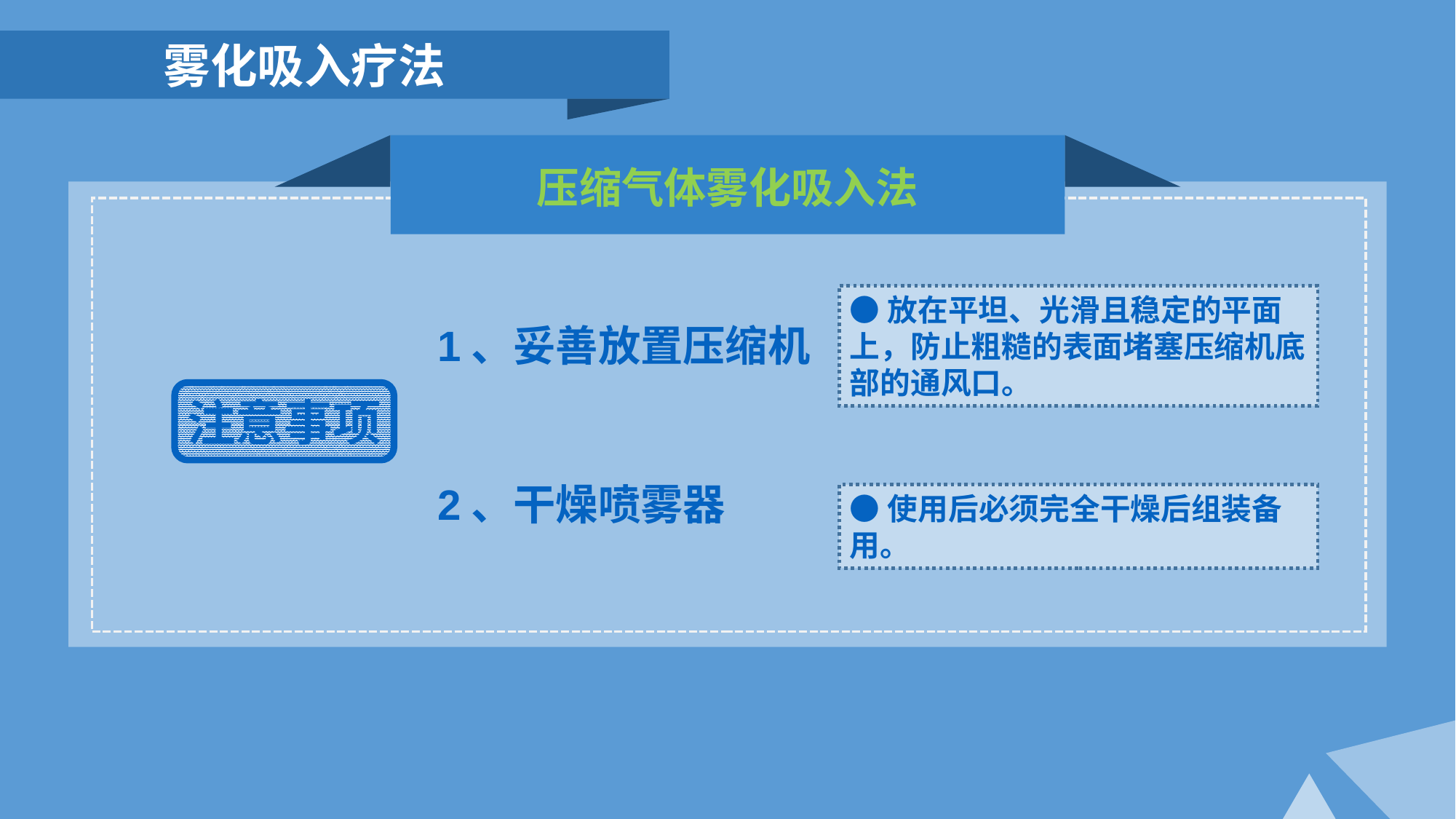

雾化吸入疗法

压缩气体雾化吸入法

●放在平坦、光滑且稳定的平面上，防止粗糙的表面堵塞压缩机底部的通风口。
1、妥善放置压缩机
注意事项
2、干燥喷雾器
●使用后必须完全干燥后组装备用。